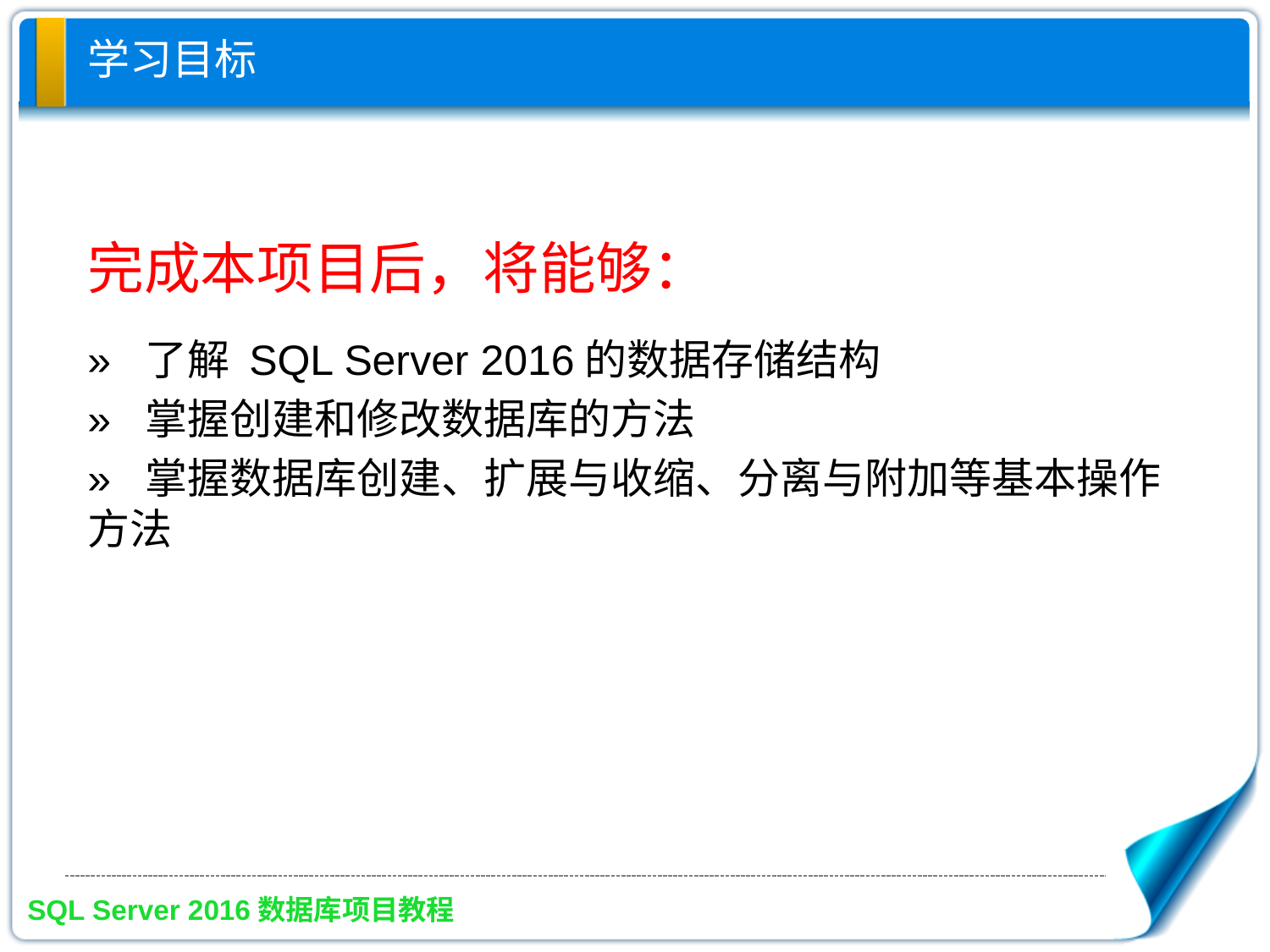

# 学习目标
完成本项目后，将能够：

»  了解 SQL Server 2016的数据存储结构
»  掌握创建和修改数据库的方法
»  掌握数据库创建、扩展与收缩、分离与附加等基本操作方法